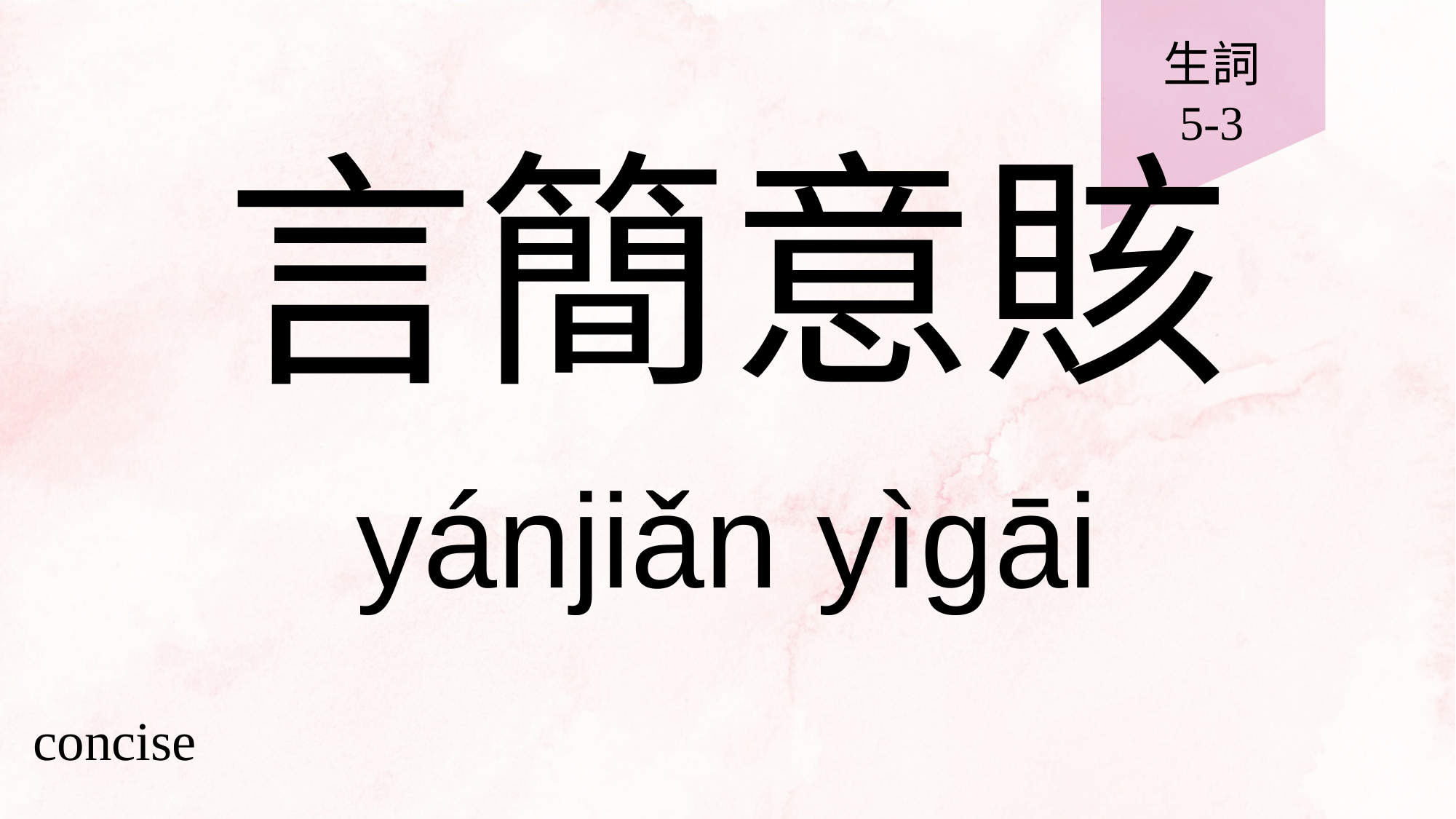

生詞
5-3
# 言簡意賅
yánjiǎn yìgāi
concise